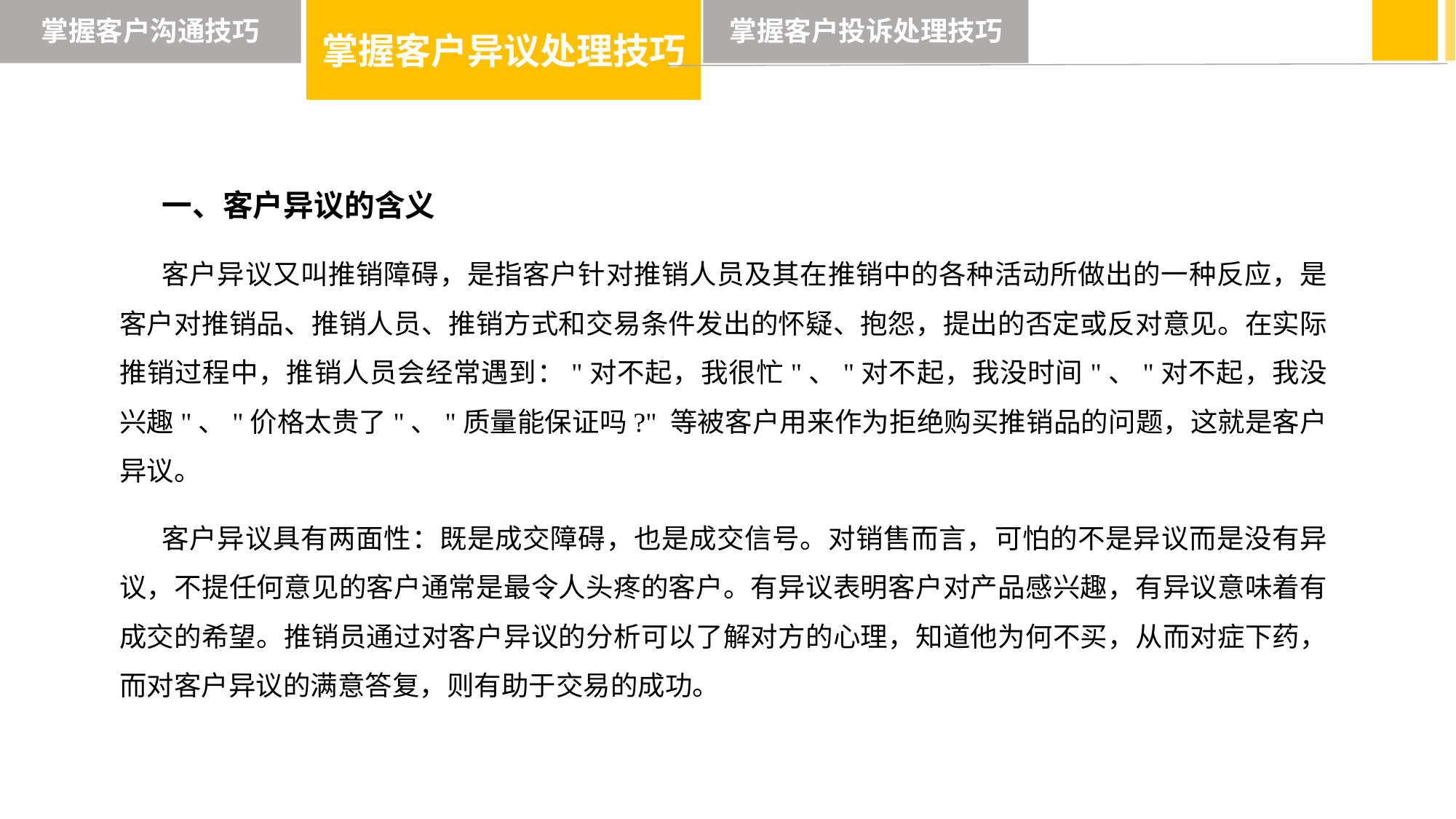

掌握客户异议处理技巧
掌握客户沟通技巧
掌握客户投诉处理技巧

一、客户异议的含义
客户异议又叫推销障碍，是指客户针对推销人员及其在推销中的各种活动所做出的一种反应，是客户对推销品、推销人员、推销方式和交易条件发出的怀疑、抱怨，提出的否定或反对意见。在实际推销过程中，推销人员会经常遇到："对不起，我很忙"、"对不起，我没时间"、"对不起，我没兴趣"、"价格太贵了"、"质量能保证吗?" 等被客户用来作为拒绝购买推销品的问题，这就是客户异议。
客户异议具有两面性：既是成交障碍，也是成交信号。对销售而言，可怕的不是异议而是没有异议，不提任何意见的客户通常是最令人头疼的客户。有异议表明客户对产品感兴趣，有异议意味着有成交的希望。推销员通过对客户异议的分析可以了解对方的心理，知道他为何不买，从而对症下药，而对客户异议的满意答复，则有助于交易的成功。